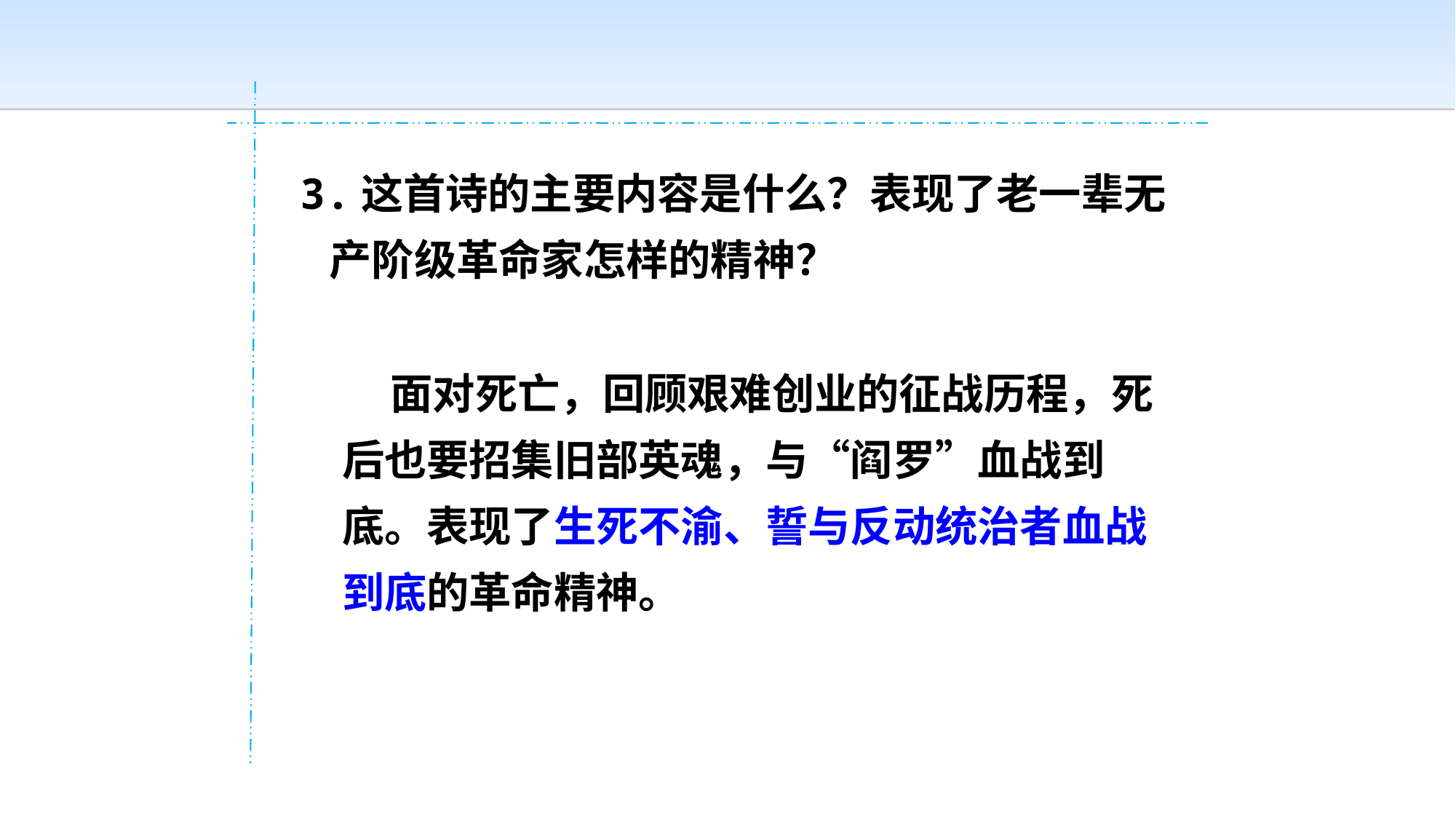

3.这首诗的主要内容是什么？表现了老一辈无
  产阶级革命家怎样的精神？
    面对死亡，回顾艰难创业的征战历程，死后也要招集旧部英魂，与“阎罗”血战到底。表现了生死不渝、誓与反动统治者血战到底的革命精神。